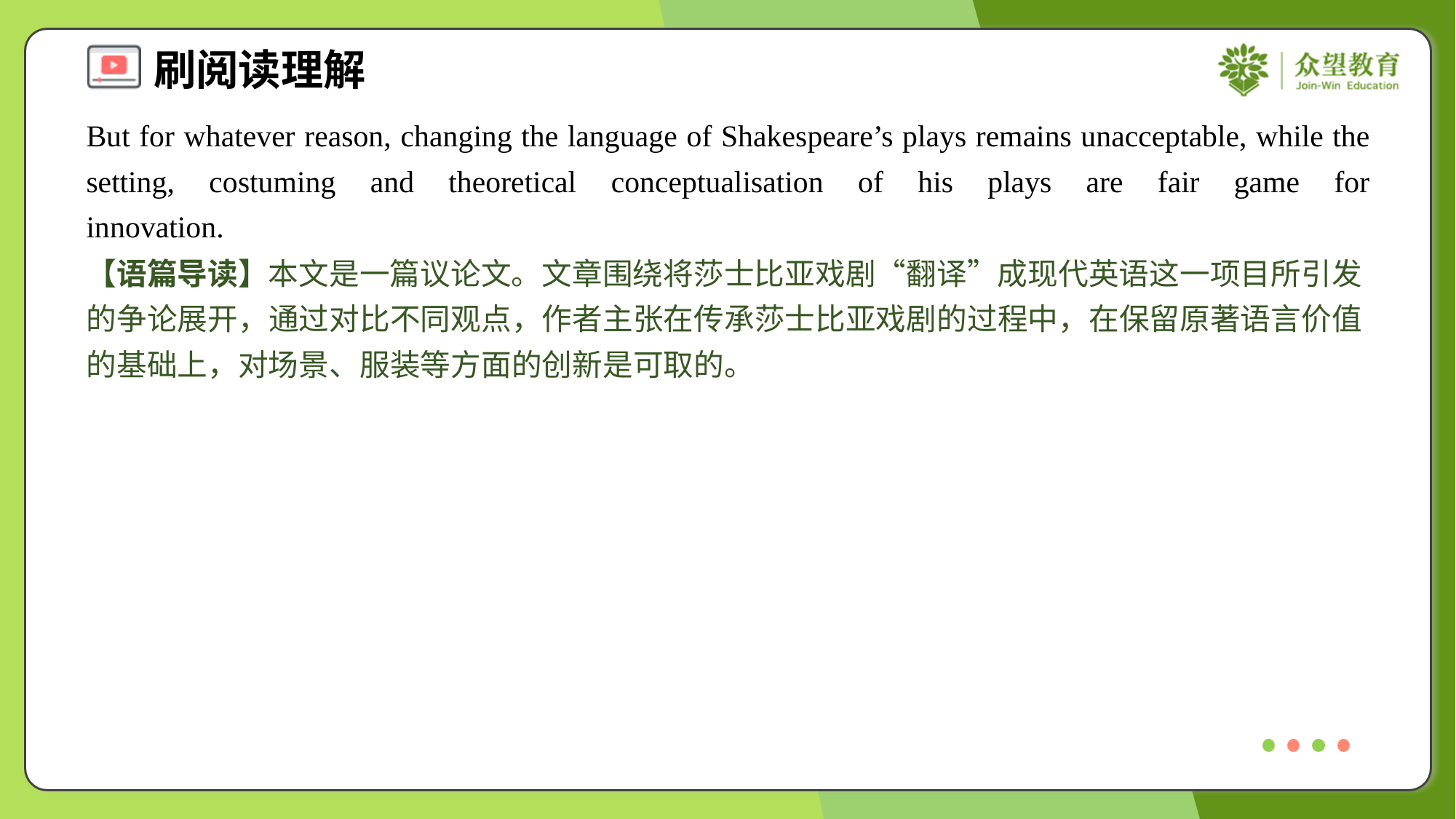

But for whatever reason, changing the language of Shakespeare’s plays remains unacceptable, while the setting, costuming and theoretical conceptualisation of his plays are fair game for innovation.#6
【语篇导读】本文是一篇议论文。文章围绕将莎士比亚戏剧“翻译”成现代英语这一项目所引发的争论展开，通过对比不同观点，作者主张在传承莎士比亚戏剧的过程中，在保留原著语言价值的基础上，对场景、服装等方面的创新是可取的。